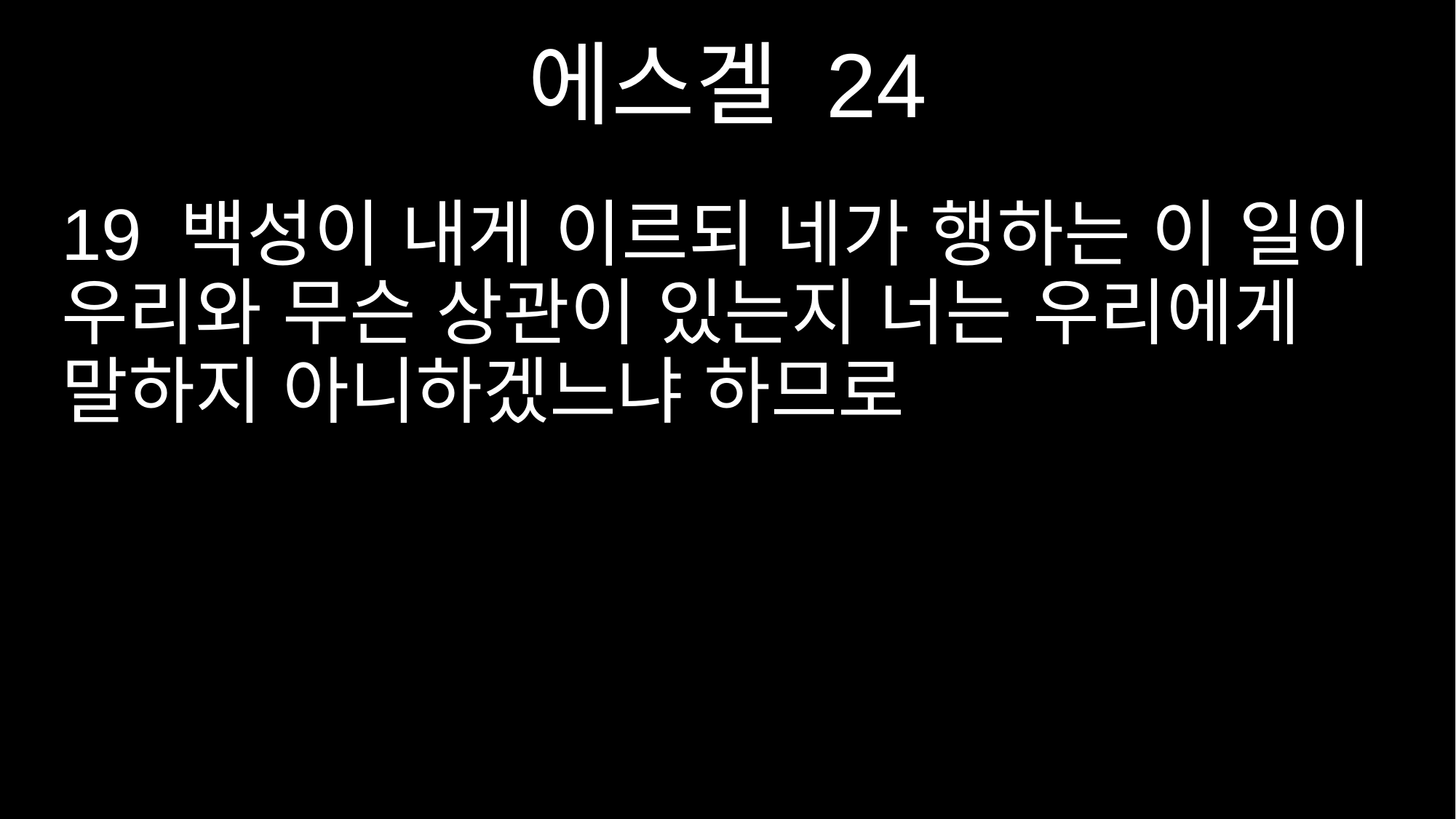

에스겔 24
19 백성이 내게 이르되 네가 행하는 이 일이 우리와 무슨 상관이 있는지 너는 우리에게 말하지 아니하겠느냐 하므로